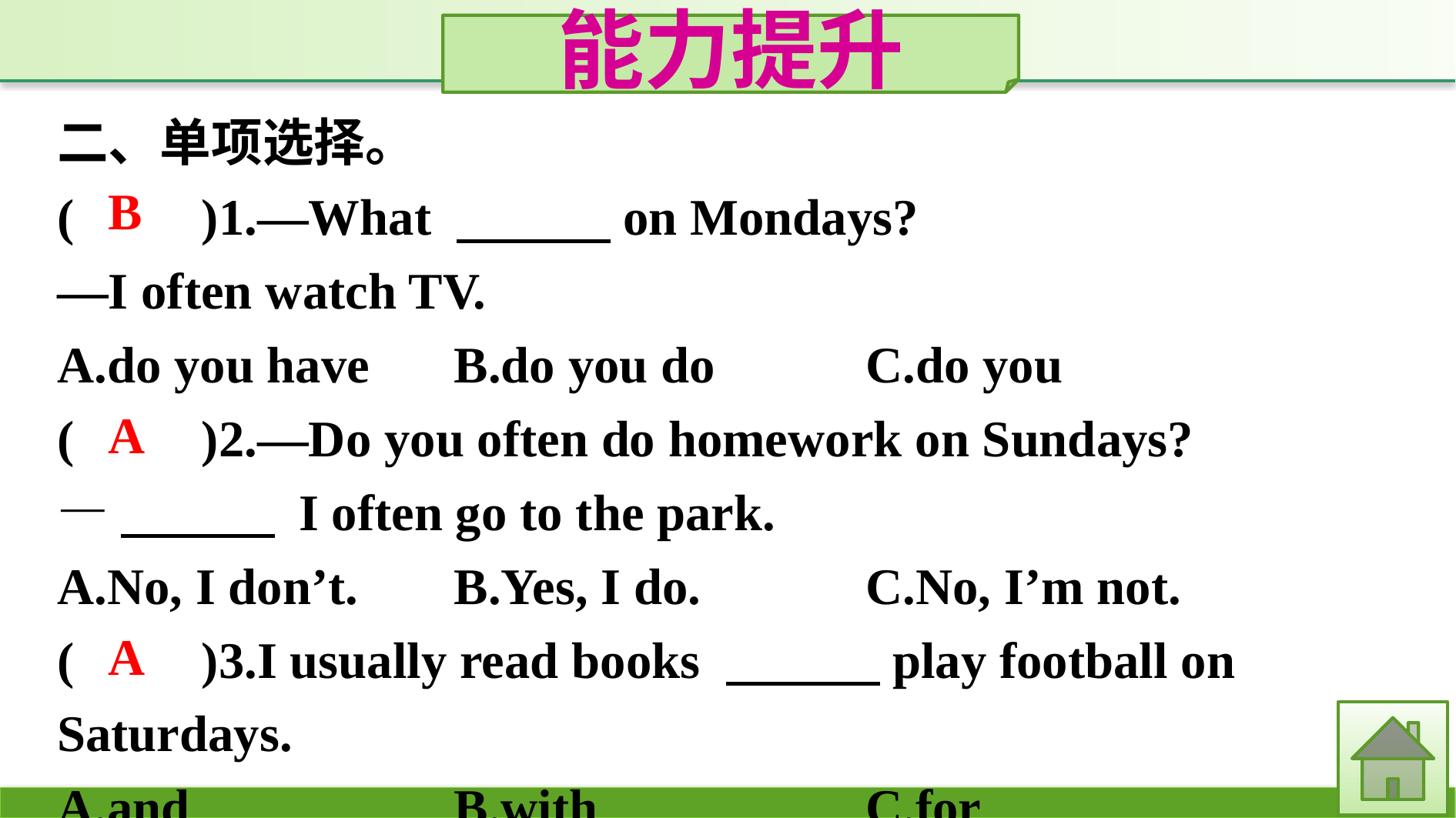

能力提升
二、单项选择。
(　　)1.—What 　　　on Mondays?
—I often watch TV.
A.do you have　	B.do you do　　	C.do you
(　　)2.—Do you often do homework on Sundays?
—　　　 I often go to the park.
A.No, I don’t. 	B.Yes, I do. 		C.No, I’m not.
(　　)3.I usually read books 　　　play football on Saturdays.
A.and			B.with			C.for
B
A
A